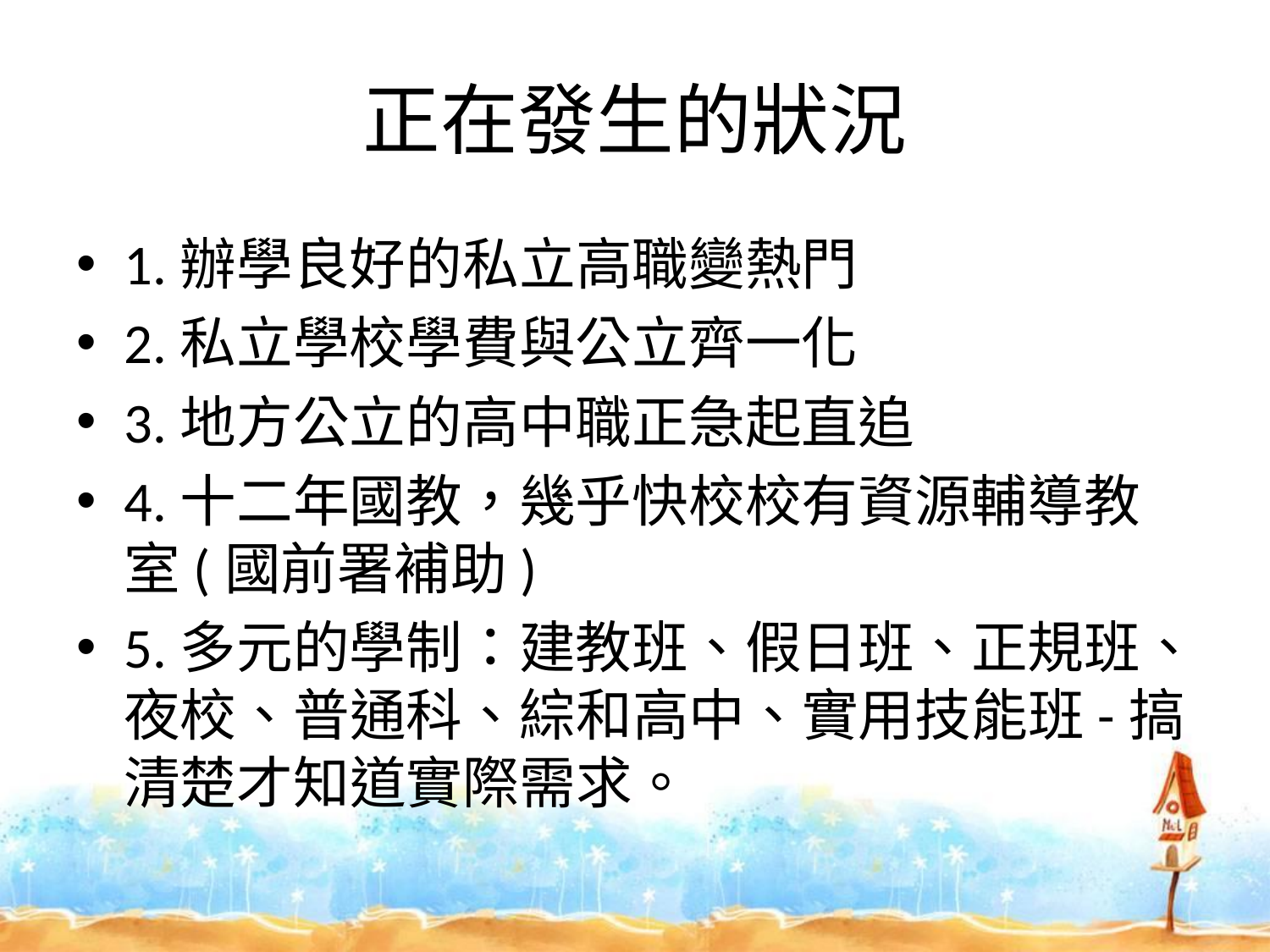

# 正在發生的狀況
1.辦學良好的私立高職變熱門
2.私立學校學費與公立齊一化
3.地方公立的高中職正急起直追
4.十二年國教，幾乎快校校有資源輔導教室(國前署補助)
5.多元的學制：建教班、假日班、正規班、夜校、普通科、綜和高中、實用技能班-搞清楚才知道實際需求。